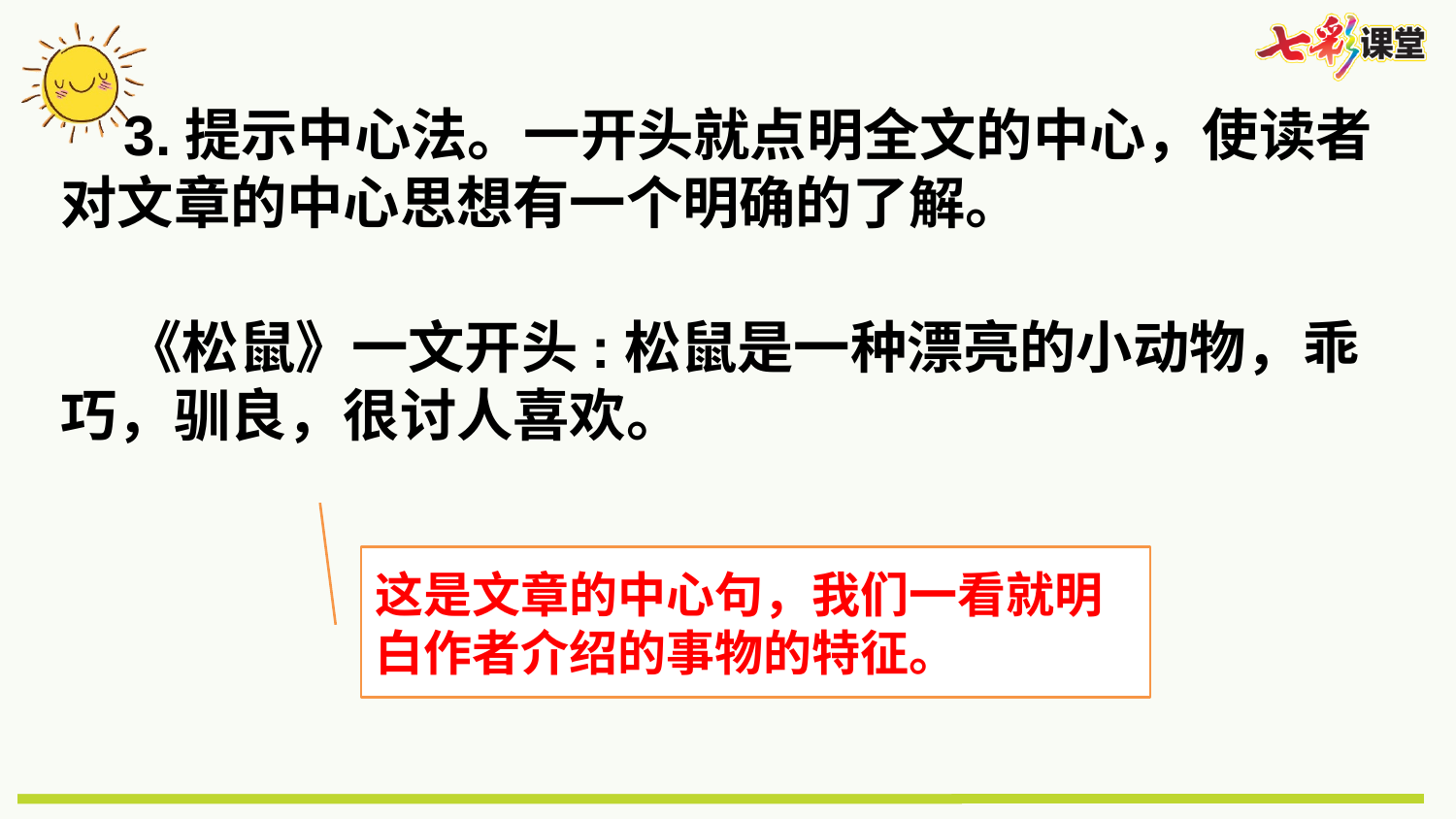

3.提示中心法。一开头就点明全文的中心，使读者对文章的中心思想有一个明确的了解。
    《松鼠》一文开头:松鼠是一种漂亮的小动物，乖巧，驯良，很讨人喜欢。
这是文章的中心句，我们一看就明白作者介绍的事物的特征。